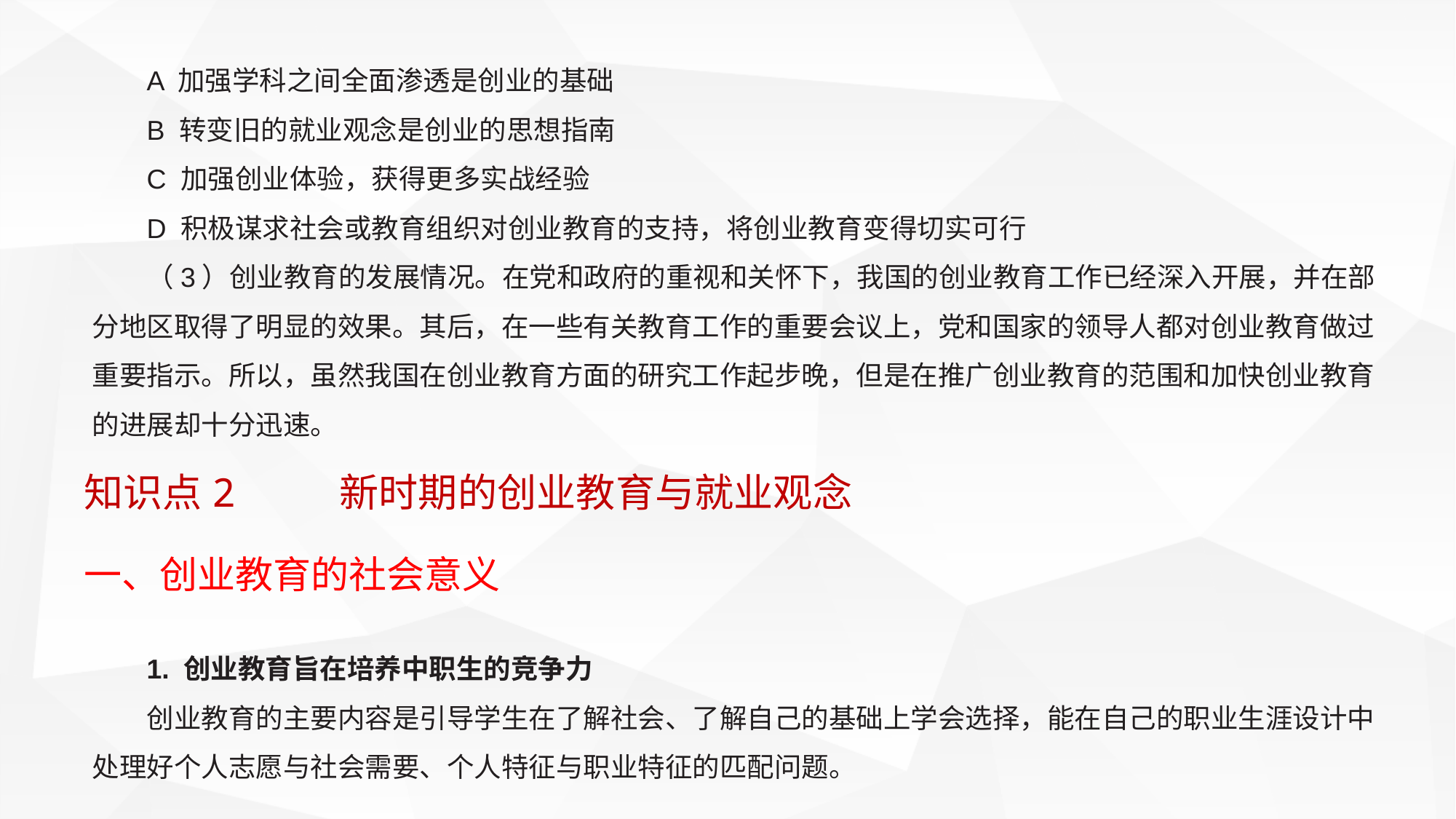

A 加强学科之间全面渗透是创业的基础
B 转变旧的就业观念是创业的思想指南
C 加强创业体验，获得更多实战经验
D 积极谋求社会或教育组织对创业教育的支持，将创业教育变得切实可行
（3）创业教育的发展情况。在党和政府的重视和关怀下，我国的创业教育工作已经深入开展，并在部分地区取得了明显的效果。其后，在一些有关教育工作的重要会议上，党和国家的领导人都对创业教育做过重要指示。所以，虽然我国在创业教育方面的研究工作起步晚，但是在推广创业教育的范围和加快创业教育的进展却十分迅速。
知识点2    新时期的创业教育与就业观念
一、创业教育的社会意义
1. 创业教育旨在培养中职生的竞争力
创业教育的主要内容是引导学生在了解社会、了解自己的基础上学会选择，能在自己的职业生涯设计中处理好个人志愿与社会需要、个人特征与职业特征的匹配问题。